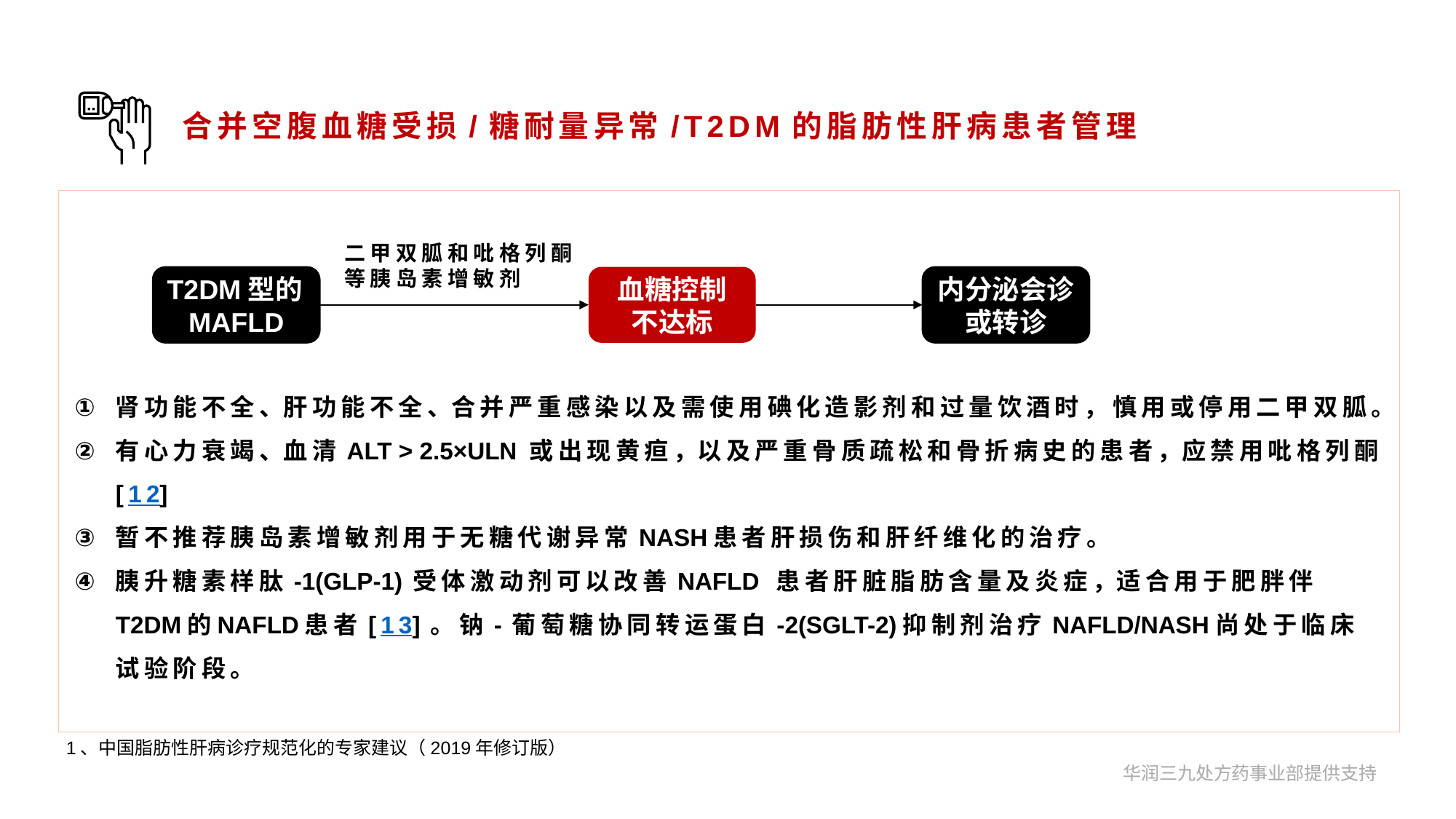

合并空腹血糖受损/糖耐量异常/T2DM的脂肪性肝病患者管理

二甲双胍和吡格列酮等胰岛素增敏剂
T2DM型的MAFLD
血糖控制
不达标
内分泌会诊或转诊
肾功能不全、肝功能不全、合并严重感染以及需使用碘化造影剂和过量饮酒时，慎用或停用二甲双胍。
有心力衰竭、血清ALT > 2.5×ULN 或出现黄疸，以及严重骨质疏松和骨折病史的患者，应禁用吡格列酮[12]
暂不推荐胰岛素增敏剂用于无糖代谢异常NASH患者肝损伤和肝纤维化的治疗。
胰升糖素样肽-1(GLP-1)受体激动剂可以改善NAFLD 患者肝脏脂肪含量及炎症，适合用于肥胖伴T2DM的NAFLD患者[13]。钠-葡萄糖协同转运蛋白-2(SGLT-2)抑制剂治疗NAFLD/NASH尚处于临床试验阶段。
1、中国脂肪性肝病诊疗规范化的专家建议（2019年修订版）